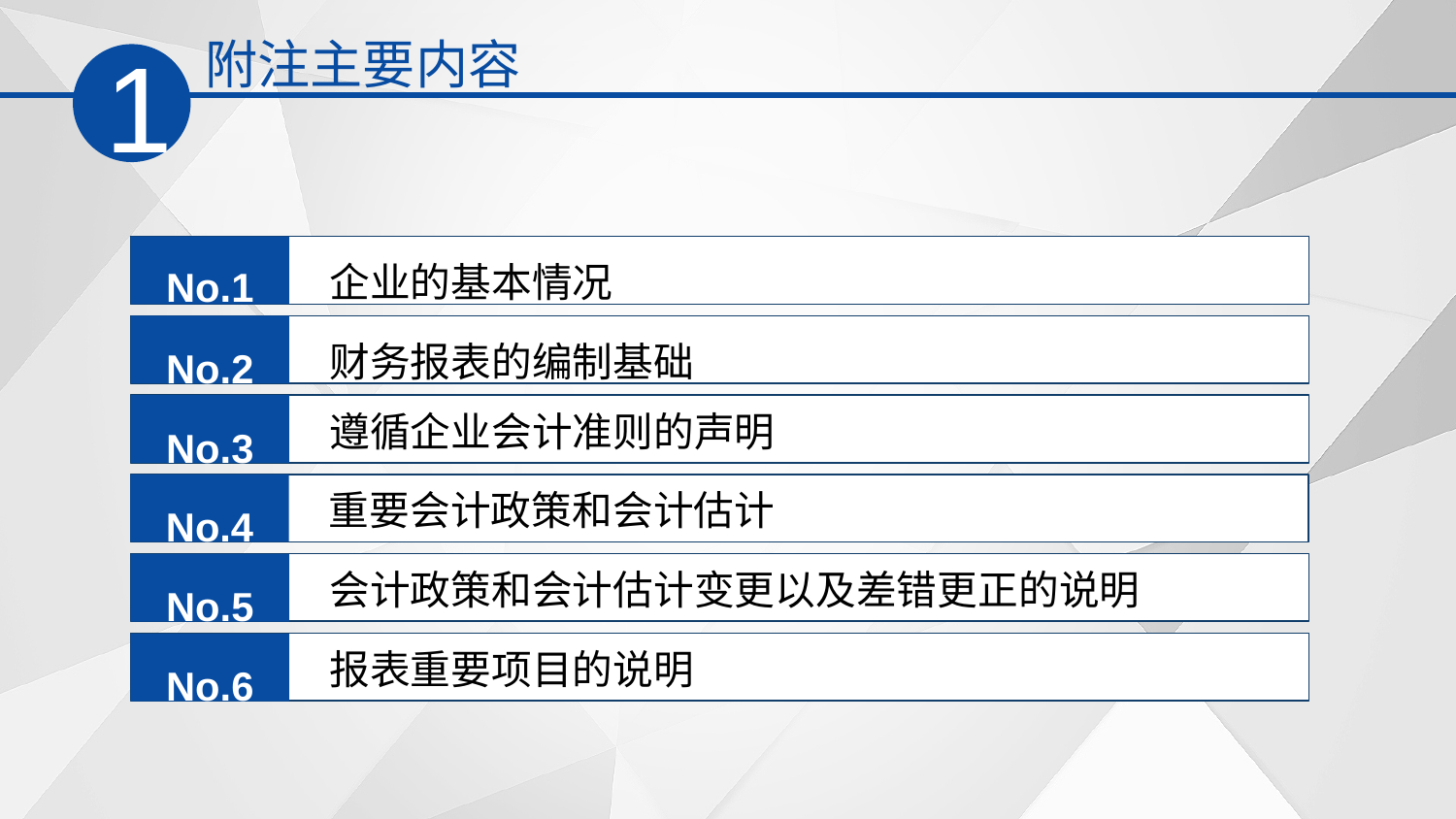

附注主要内容
1

企业的基本情况
No.1

财务报表的编制基础
No.2

遵循企业会计准则的声明
No.3

重要会计政策和会计估计
No.4

会计政策和会计估计变更以及差错更正的说明
No.5

报表重要项目的说明
No.6